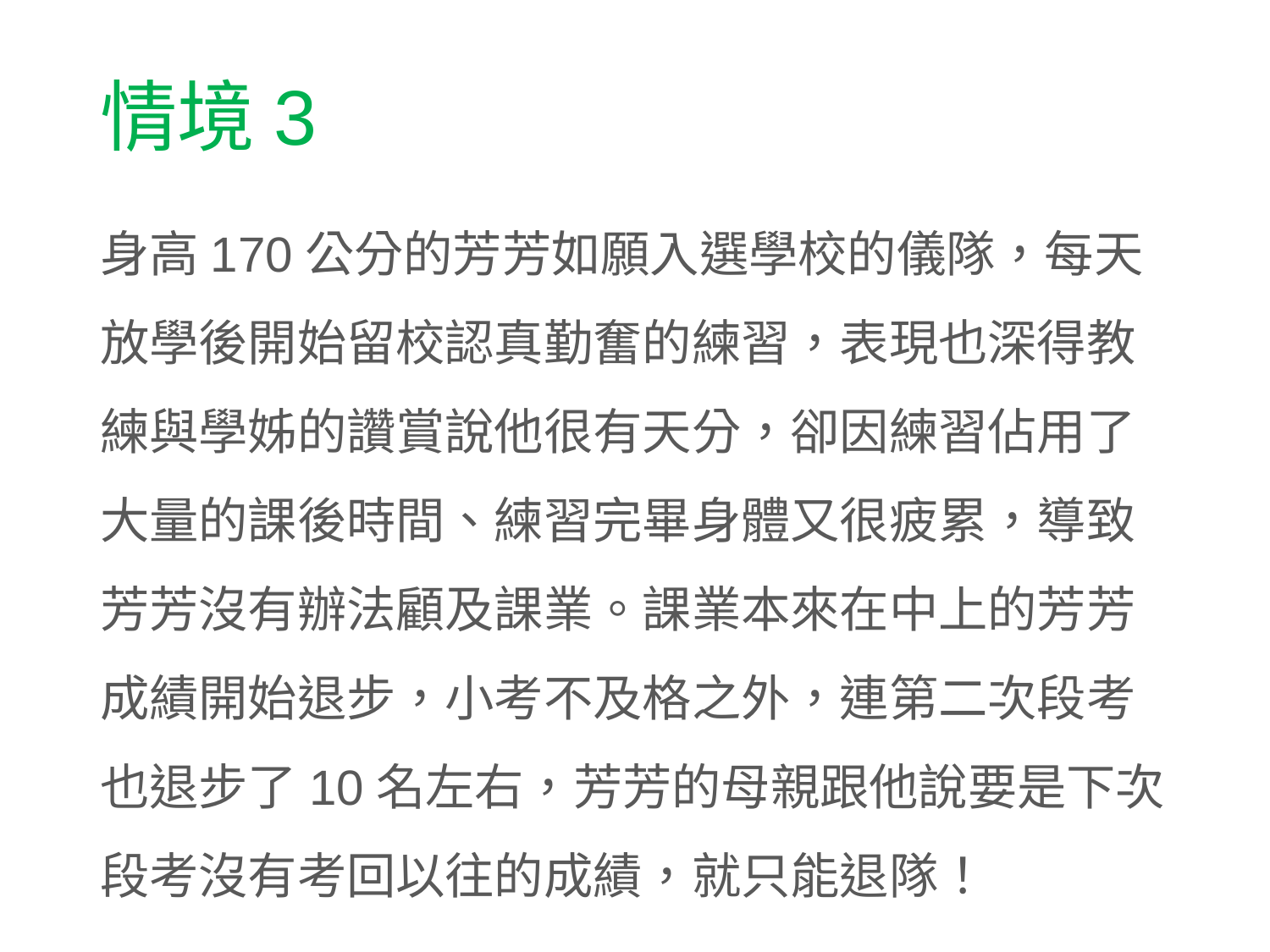

# 情境3
身高170公分的芳芳如願入選學校的儀隊，每天放學後開始留校認真勤奮的練習，表現也深得教練與學姊的讚賞說他很有天分，卻因練習佔用了大量的課後時間、練習完畢身體又很疲累，導致芳芳沒有辦法顧及課業。課業本來在中上的芳芳成績開始退步，小考不及格之外，連第二次段考也退步了10名左右，芳芳的母親跟他說要是下次段考沒有考回以往的成績，就只能退隊！